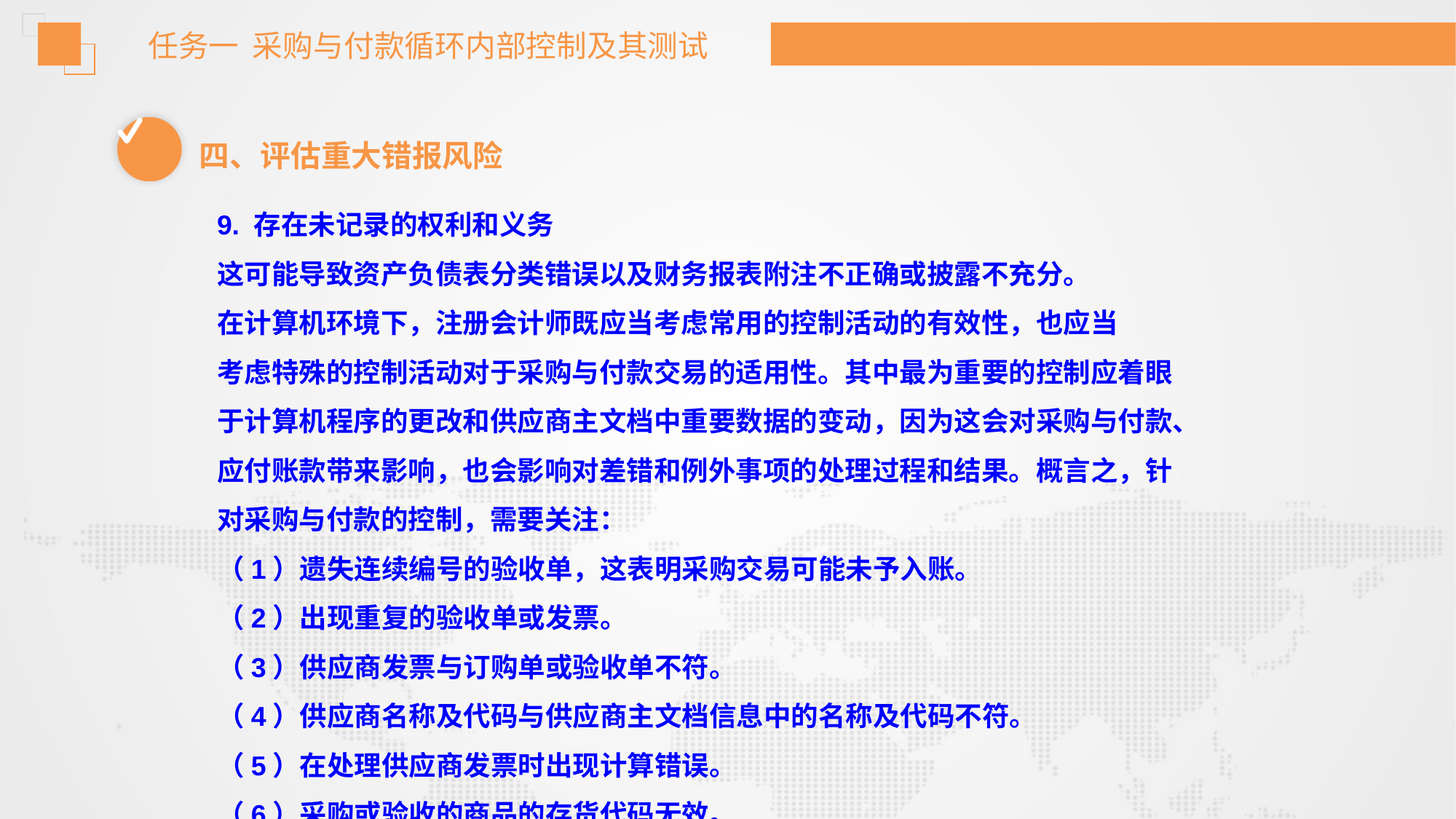

任务一  采购与付款循环内部控制及其测试

四、评估重大错报风险
9. 存在未记录的权利和义务
这可能导致资产负债表分类错误以及财务报表附注不正确或披露不充分。
在计算机环境下，注册会计师既应当考虑常用的控制活动的有效性，也应当
考虑特殊的控制活动对于采购与付款交易的适用性。其中最为重要的控制应着眼
于计算机程序的更改和供应商主文档中重要数据的变动，因为这会对采购与付款、
应付账款带来影响，也会影响对差错和例外事项的处理过程和结果。概言之，针
对采购与付款的控制，需要关注：
（1）遗失连续编号的验收单，这表明采购交易可能未予入账。
（2）出现重复的验收单或发票。
（3）供应商发票与订购单或验收单不符。
（4）供应商名称及代码与供应商主文档信息中的名称及代码不符。
（5）在处理供应商发票时出现计算错误。
（6）采购或验收的商品的存货代码无效。
（7）处理采购或付款的会计期间出现差错。
（8）通过电子货币转账系统把货款转入供应商的银行账户，但该账户并非供
应商支付文档指定的银行账户。